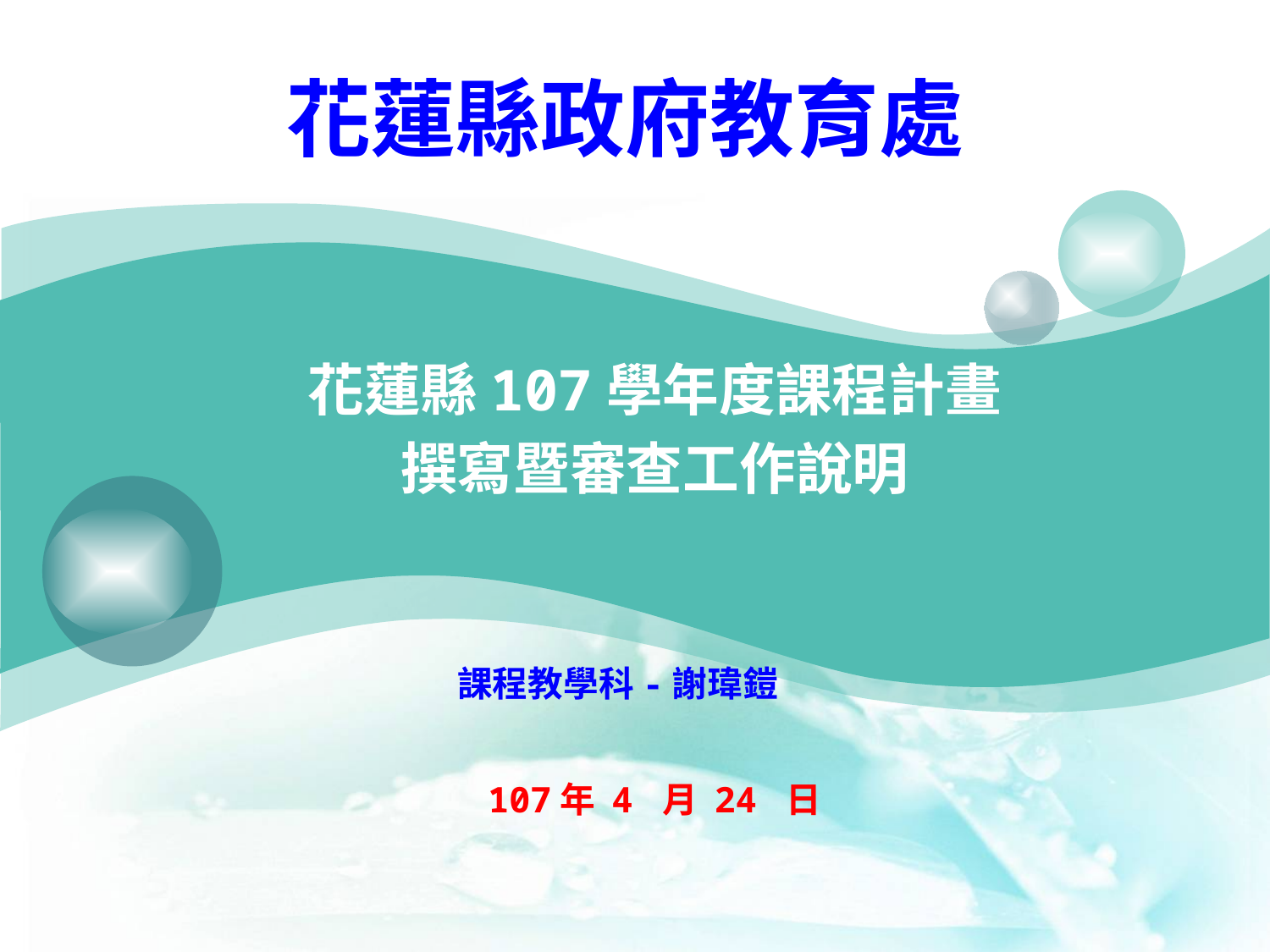

花蓮縣政府教育處
花蓮縣107學年度課程計畫
撰寫暨審查工作說明

課程教學科-謝瑋鎧
107年 4 月 24 日